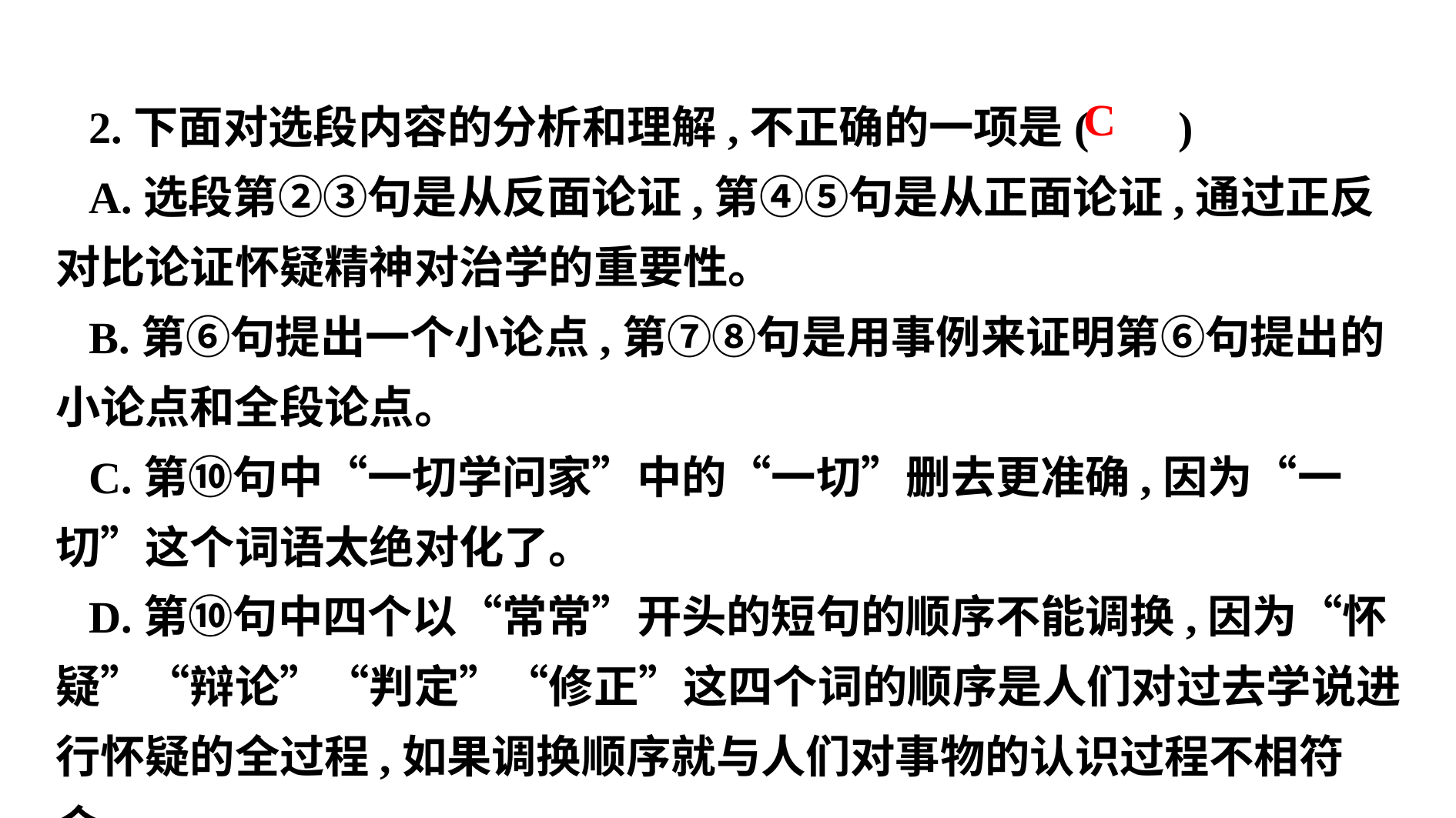

2.下面对选段内容的分析和理解,不正确的一项是(        )
A.选段第②③句是从反面论证,第④⑤句是从正面论证,通过正反对比论证怀疑精神对治学的重要性。
B.第⑥句提出一个小论点,第⑦⑧句是用事例来证明第⑥句提出的小论点和全段论点。
C.第⑩句中“一切学问家”中的“一切”删去更准确,因为“一切”这个词语太绝对化了。
D.第⑩句中四个以“常常”开头的短句的顺序不能调换,因为“怀疑”“辩论”“判定”“修正”这四个词的顺序是人们对过去学说进行怀疑的全过程,如果调换顺序就与人们对事物的认识过程不相符合。
   C